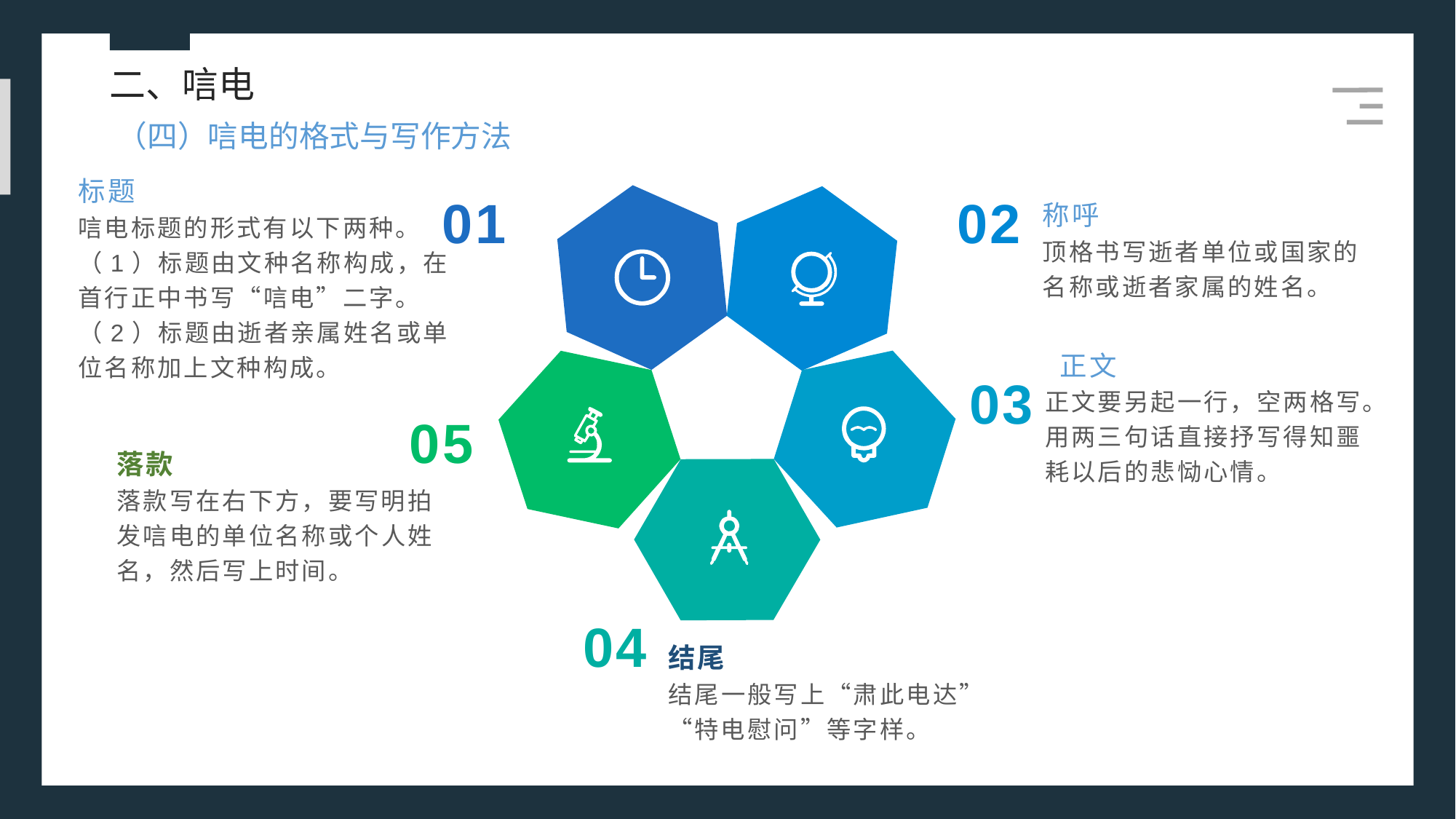

二、唁电

（四）唁电的格式与写作方法
标题
唁电标题的形式有以下两种。
（1）标题由文种名称构成，在首行正中书写“唁电”二字。
（2）标题由逝者亲属姓名或单位名称加上文种构成。
01
02

称呼
顶格书写逝者单位或国家的名称或逝者家属的姓名。

 正文
正文要另起一行，空两格写。
用两三句话直接抒写得知噩耗以后的悲恸心情。

03
05

落款
落款写在右下方，要写明拍发唁电的单位名称或个人姓名，然后写上时间。

结尾
结尾一般写上“肃此电达”“特电慰问”等字样。
04